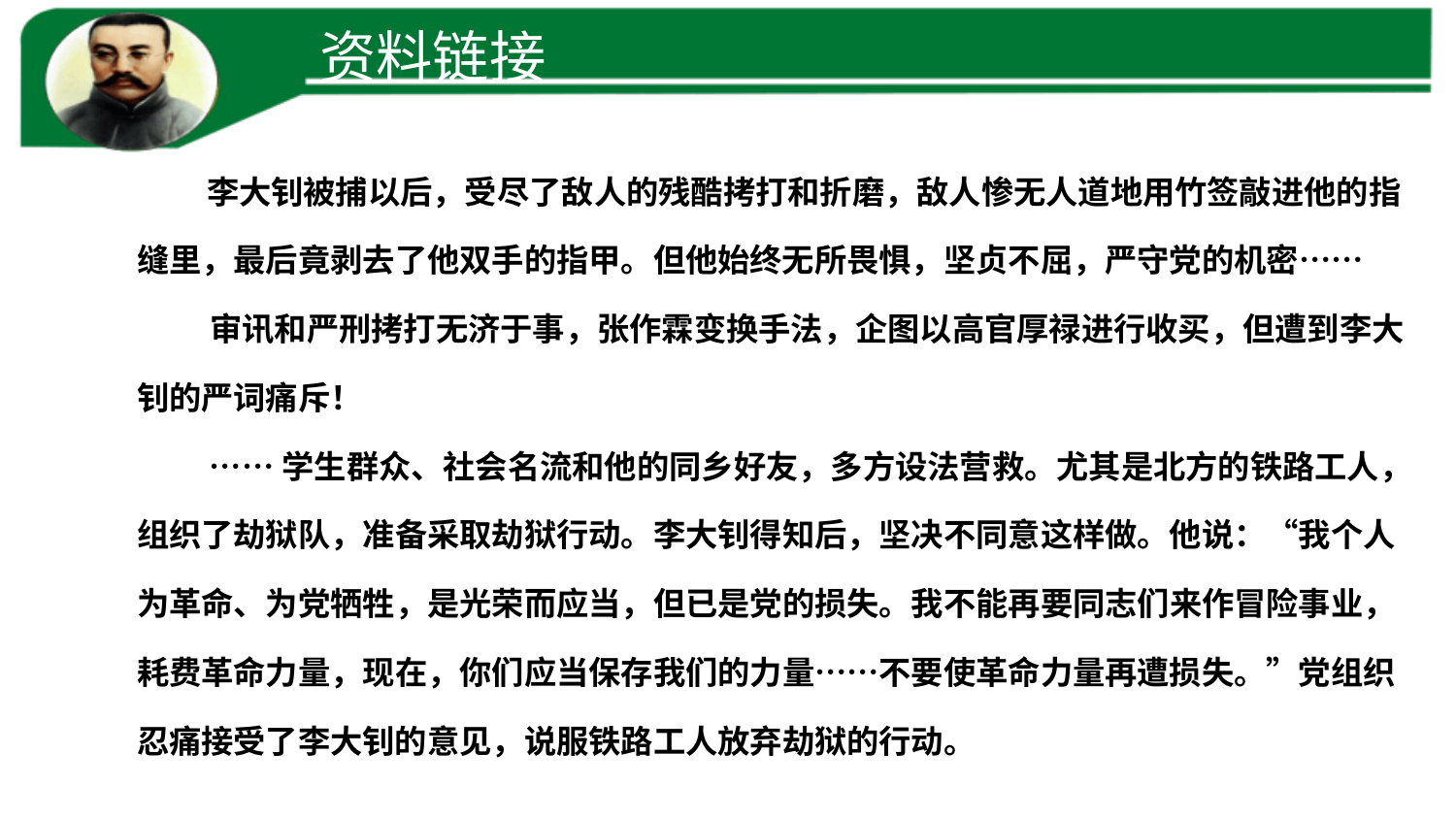

资料链接
          李大钊被捕以后，受尽了敌人的残酷拷打和折磨，敌人惨无人道地用竹签敲进他的指缝里，最后竟剥去了他双手的指甲。但他始终无所畏惧，坚贞不屈，严守党的机密……
         审讯和严刑拷打无济于事，张作霖变换手法，企图以高官厚禄进行收买，但遭到李大钊的严词痛斥！
          ……学生群众、社会名流和他的同乡好友，多方设法营救。尤其是北方的铁路工人，组织了劫狱队，准备采取劫狱行动。李大钊得知后，坚决不同意这样做。他说：“我个人为革命、为党牺牲，是光荣而应当，但已是党的损失。我不能再要同志们来作冒险事业，耗费革命力量，现在，你们应当保存我们的力量……不要使革命力量再遭损失。”党组织忍痛接受了李大钊的意见，说服铁路工人放弃劫狱的行动。